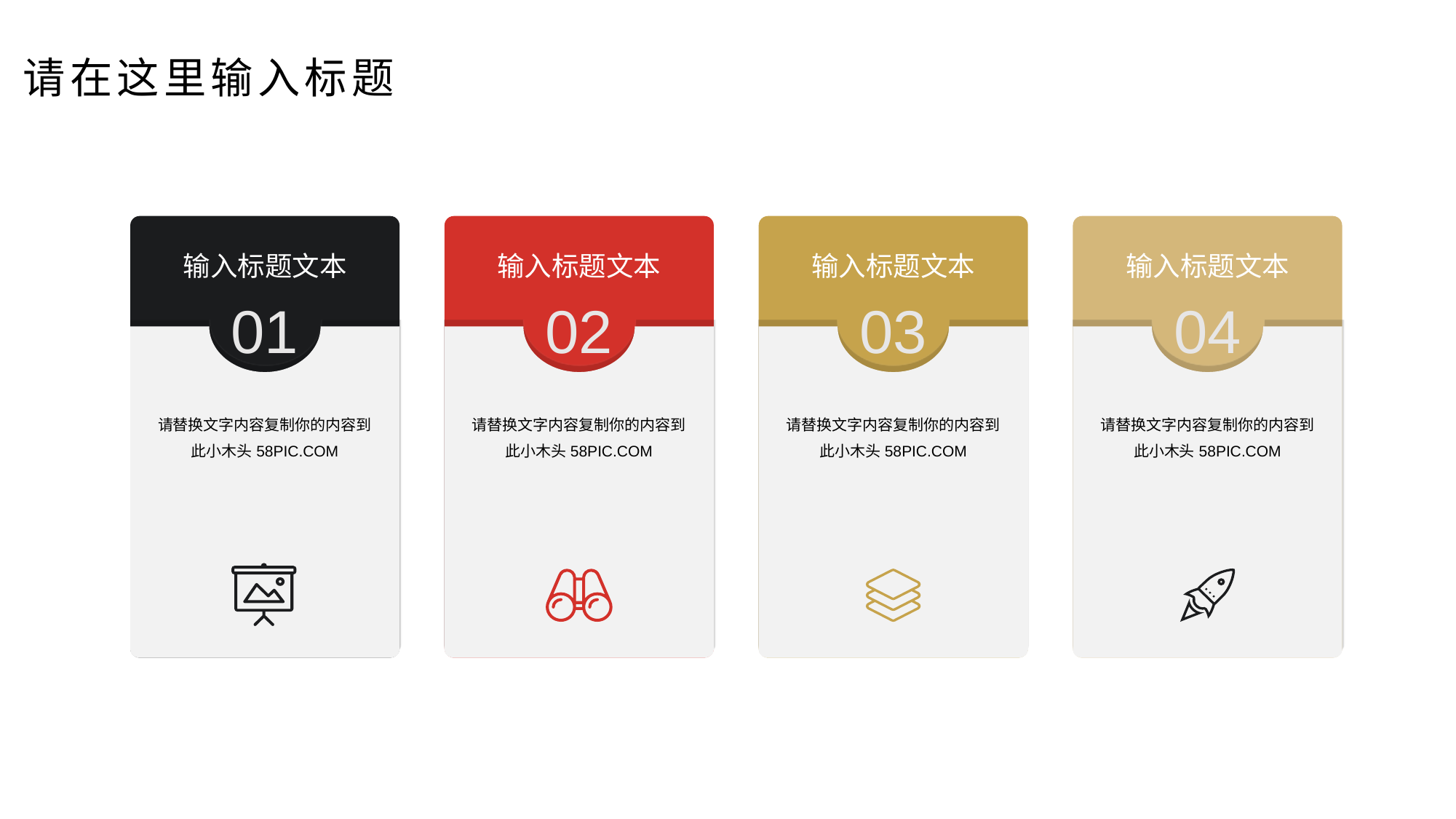

输入标题文本
01

请替换文字内容复制你的内容到此小木头58PIC.COM

输入标题文本
02

请替换文字内容复制你的内容到此小木头58PIC.COM

输入标题文本
03

请替换文字内容复制你的内容到此小木头58PIC.COM

输入标题文本
04

请替换文字内容复制你的内容到此小木头58PIC.COM